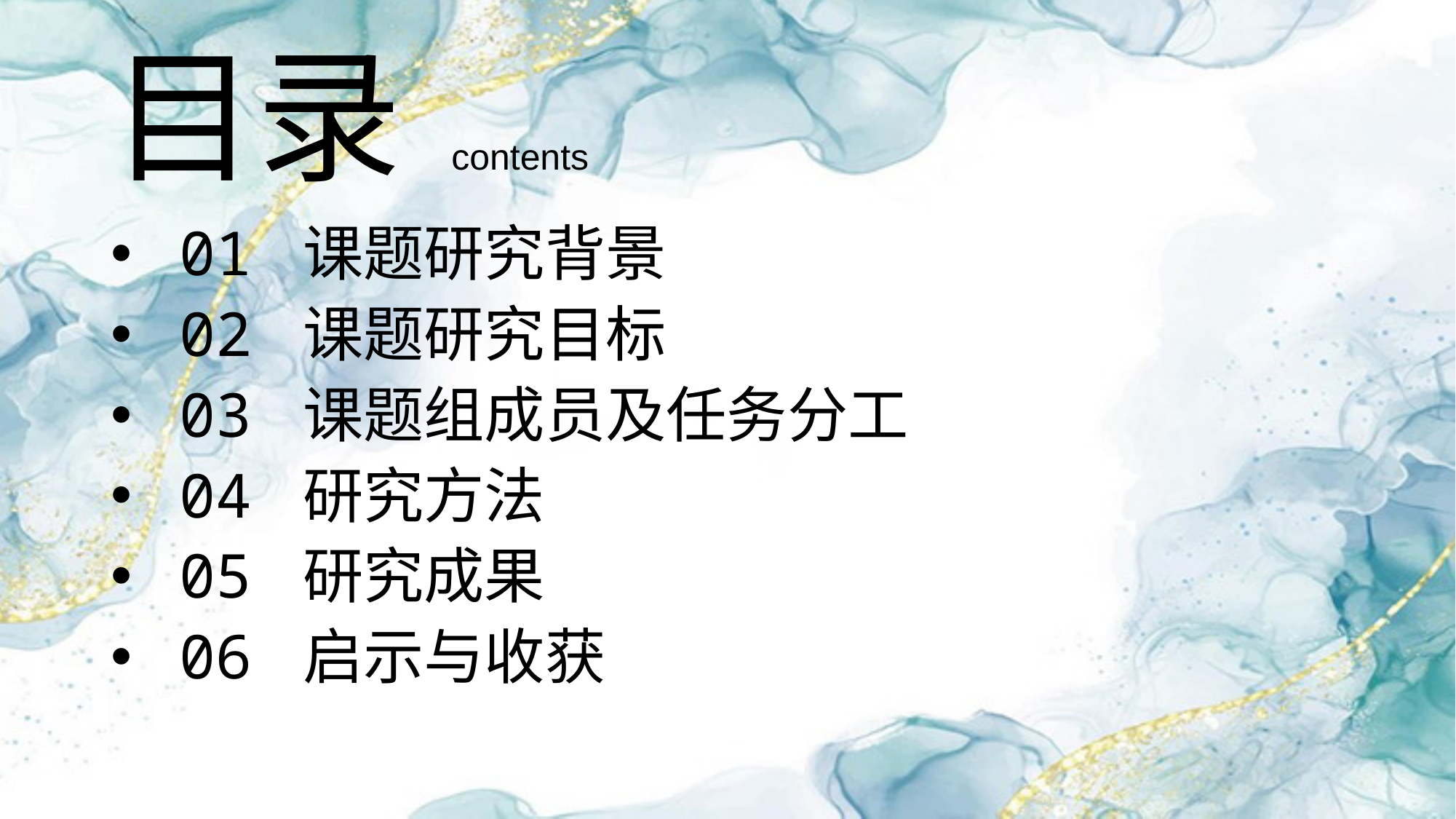

# 目录  contents
01 课题研究背景
02 课题研究目标
03 课题组成员及任务分工
04 研究方法
05 研究成果
06 启示与收获